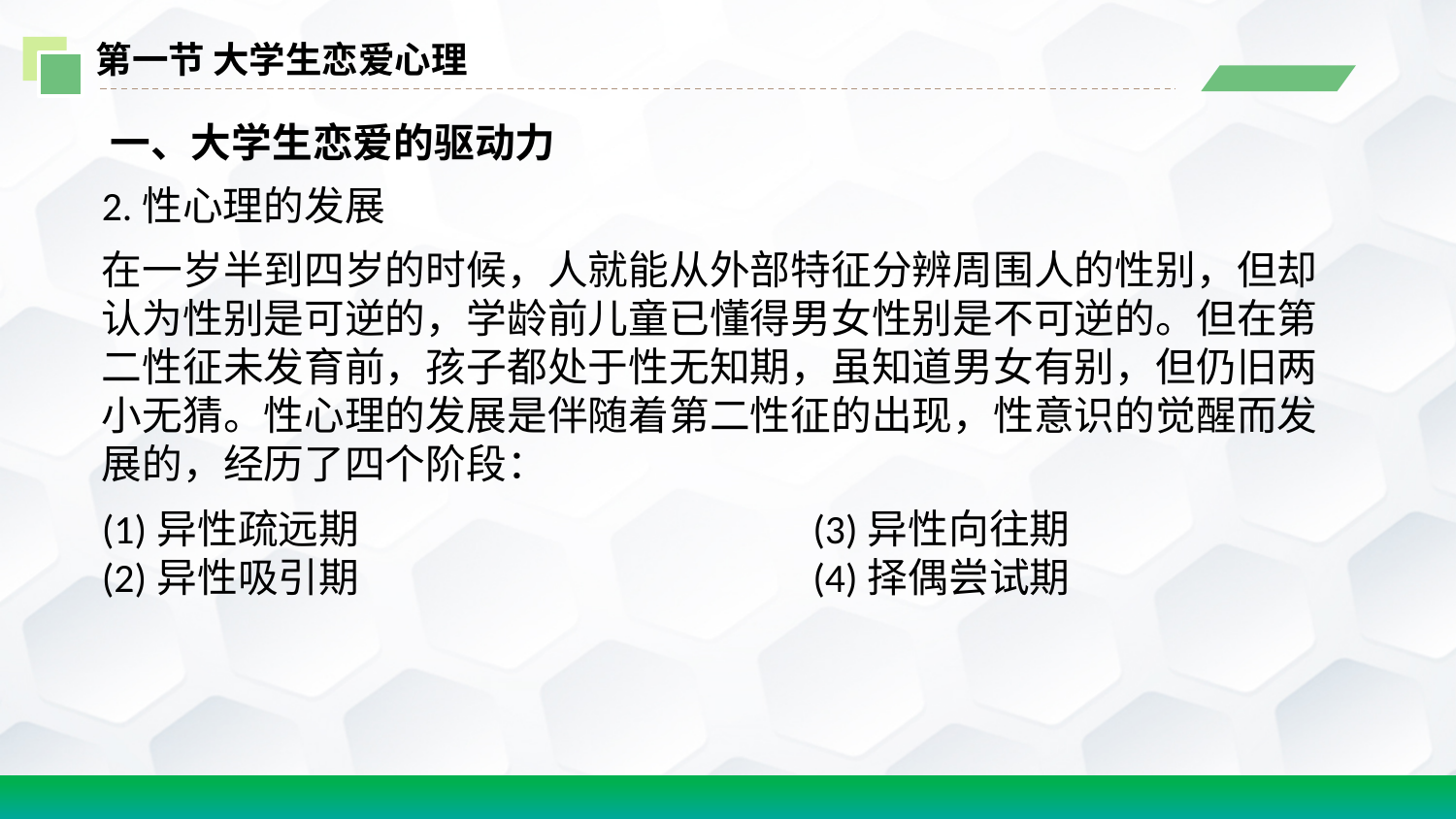

第一节 大学生恋爱心理
 一、大学生恋爱的驱动力
2.性心理的发展
在一岁半到四岁的时候，人就能从外部特征分辨周围人的性别，但却认为性别是可逆的，学龄前儿童已懂得男女性别是不可逆的。但在第二性征未发育前，孩子都处于性无知期，虽知道男女有别，但仍旧两小无猜。性心理的发展是伴随着第二性征的出现，性意识的觉醒而发展的，经历了四个阶段：
(1)异性疏远期
(2)异性吸引期
(3)异性向往期
(4)择偶尝试期